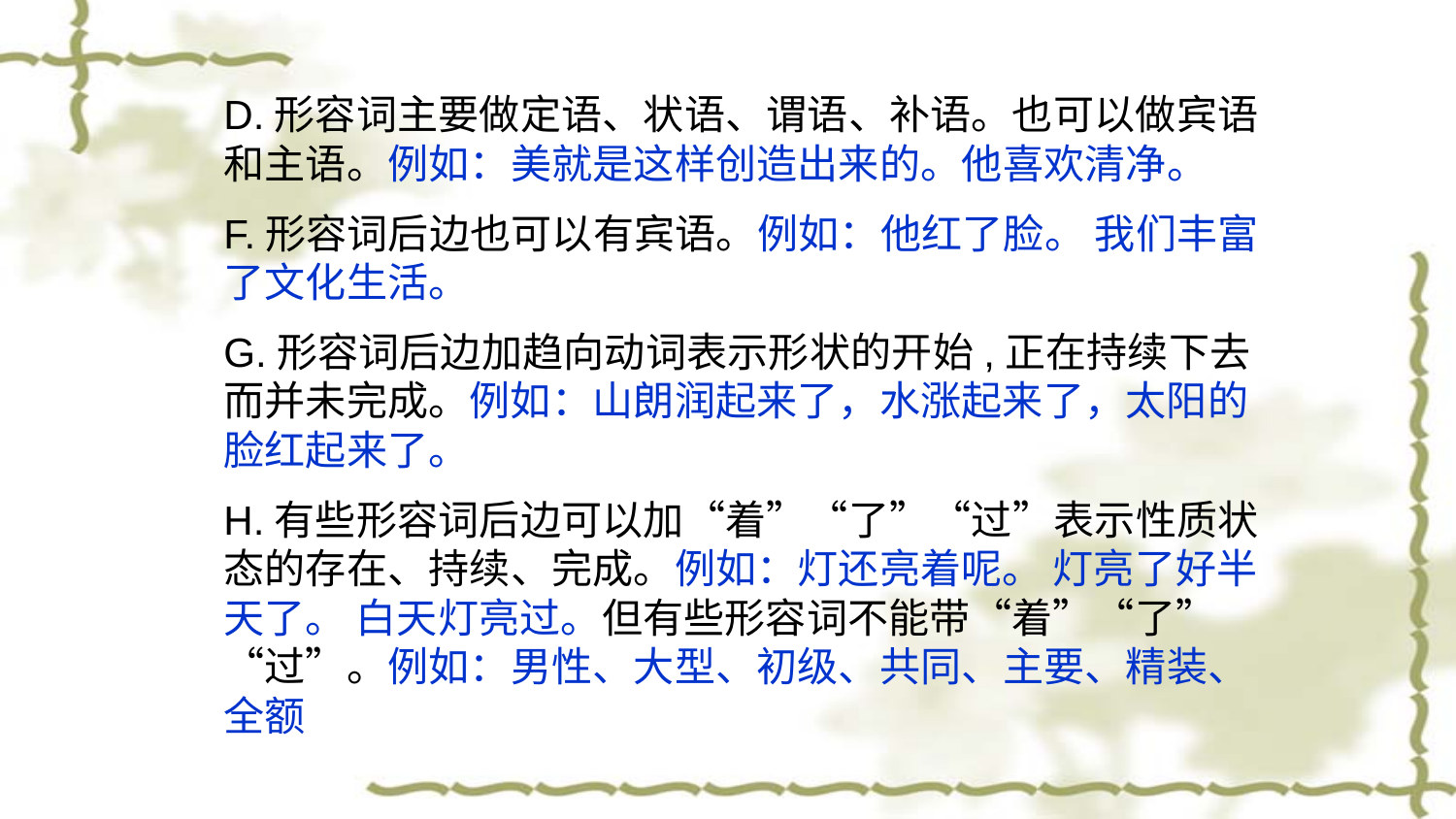

D.形容词主要做定语、状语、谓语、补语。也可以做宾语和主语。例如：美就是这样创造出来的。他喜欢清净。
F.形容词后边也可以有宾语。例如：他红了脸。 我们丰富了文化生活。
G.形容词后边加趋向动词表示形状的开始,正在持续下去而并未完成。例如：山朗润起来了，水涨起来了，太阳的脸红起来了。
H.有些形容词后边可以加“着”“了”“过”表示性质状态的存在、持续、完成。例如：灯还亮着呢。 灯亮了好半天了。 白天灯亮过。但有些形容词不能带“着”“了”“过”。例如：男性、大型、初级、共同、主要、精装、全额